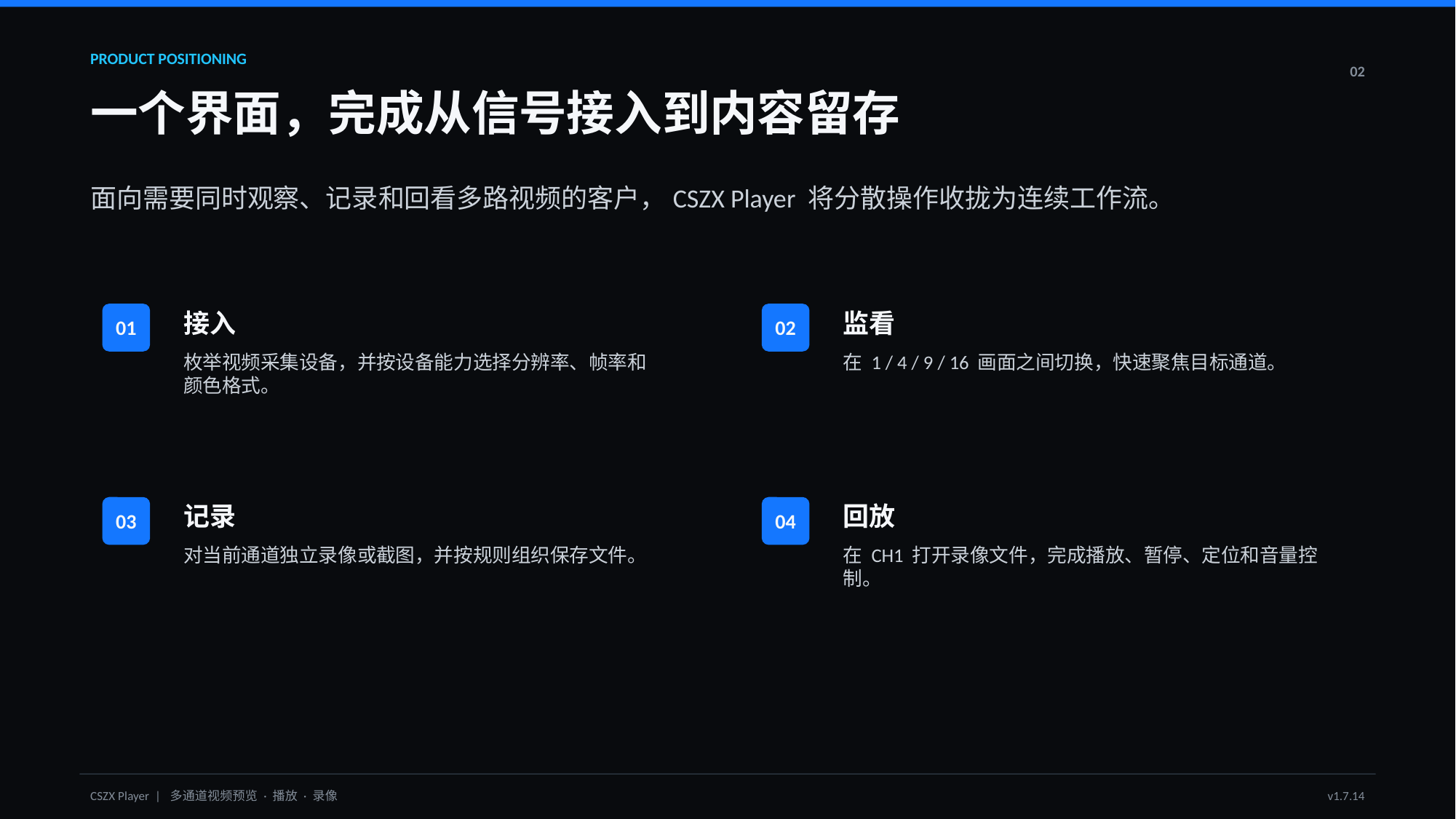

PRODUCT POSITIONING
02
一个界面，完成从信号接入到内容留存
面向需要同时观察、记录和回看多路视频的客户，CSZX Player 将分散操作收拢为连续工作流。
接入
监看

01
02
枚举视频采集设备，并按设备能力选择分辨率、帧率和颜色格式。
在 1 / 4 / 9 / 16 画面之间切换，快速聚焦目标通道。
记录
回放

03
04
对当前通道独立录像或截图，并按规则组织保存文件。
在 CH1 打开录像文件，完成播放、暂停、定位和音量控制。

CSZX Player  |  多通道视频预览 · 播放 · 录像
v1.7.14